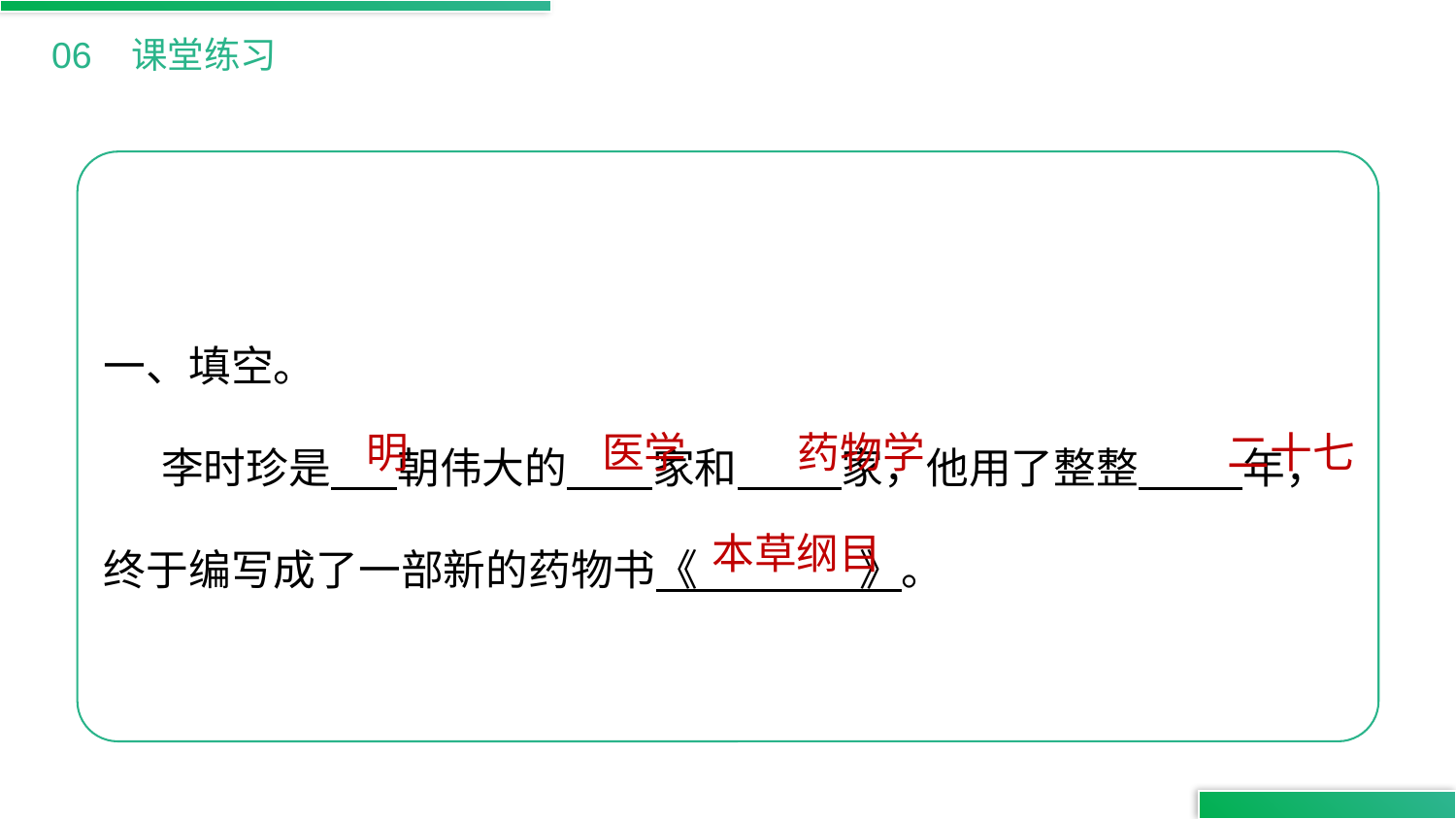

06   课堂练习
一、填空。
     李时珍是       朝伟大的         家和           家，他用了整整           年，
终于编写成了一部新的药物书《                 》。
明
医学
药物学
二十七
本草纲目